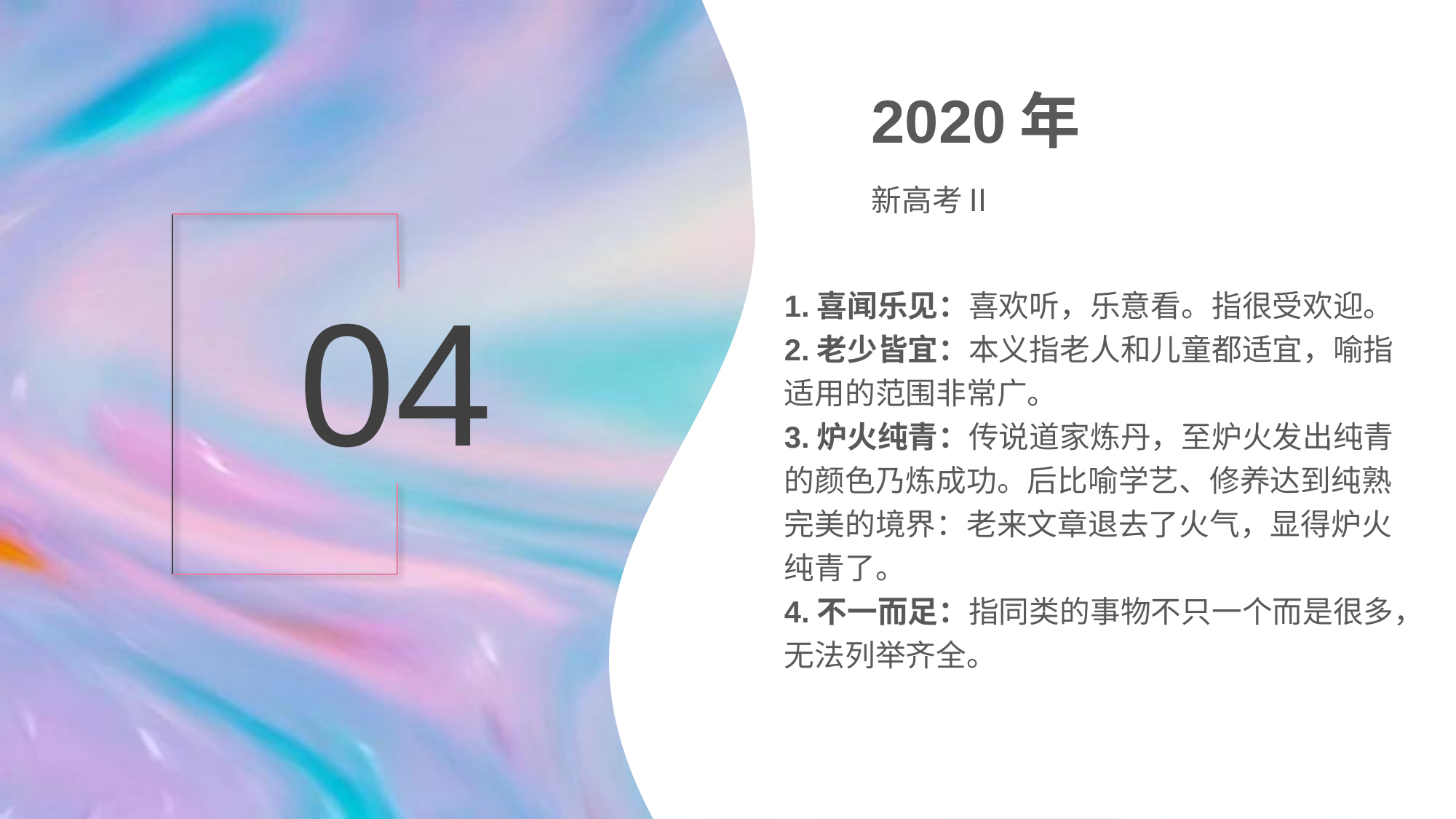

2020年
新高考Ⅱ
1.喜闻乐见：喜欢听，乐意看。指很受欢迎。
2.老少皆宜：本义指老人和儿童都适宜，喻指适用的范围非常广。
3.炉火纯青：传说道家炼丹，至炉火发出纯青的颜色乃炼成功。后比喻学艺、修养达到纯熟完美的境界：老来文章退去了火气，显得炉火纯青了。
4.不一而足：指同类的事物不只一个而是很多，无法列举齐全。
04